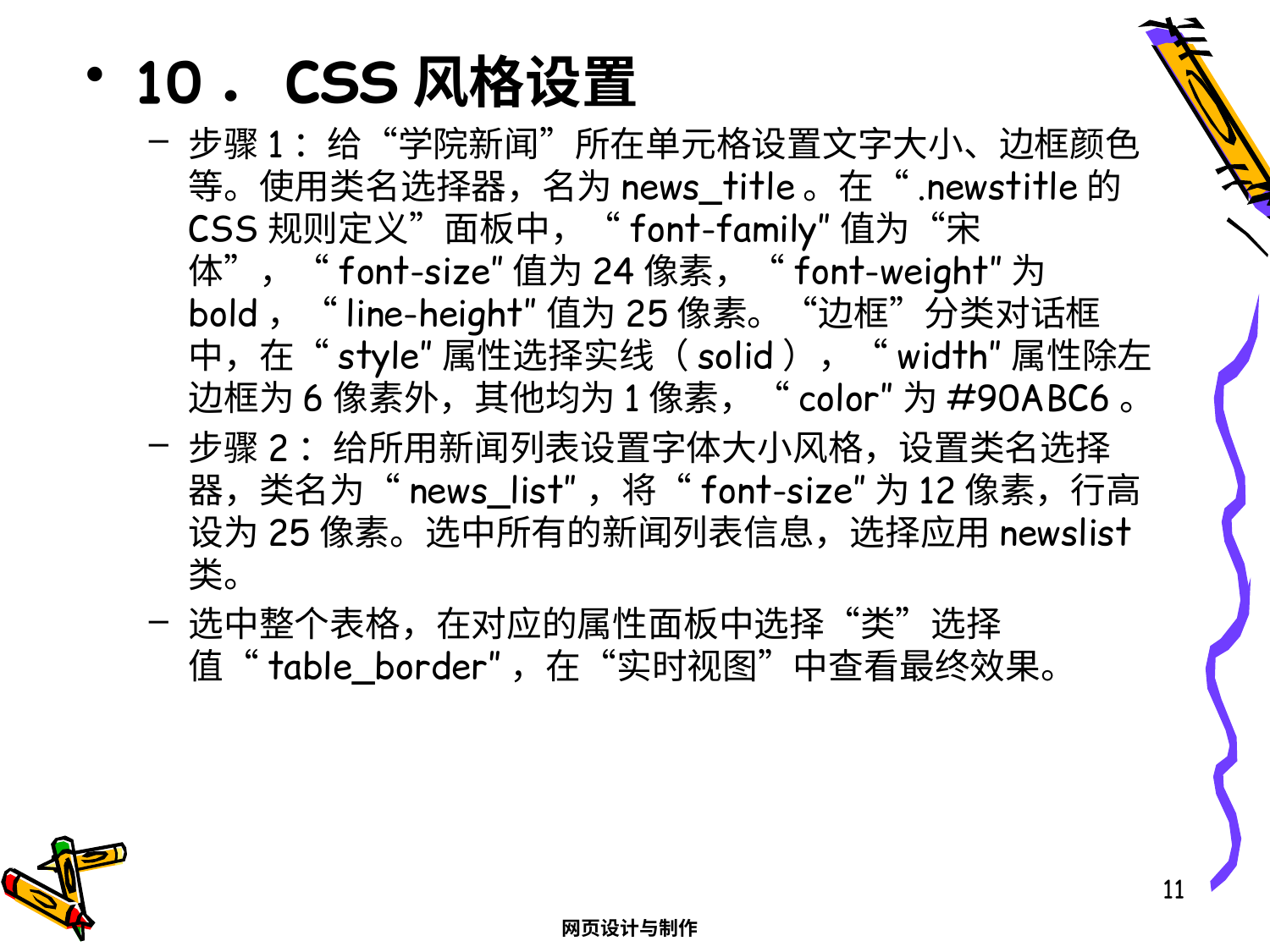

10．CSS风格设置
步骤1：给“学院新闻”所在单元格设置文字大小、边框颜色等。使用类名选择器，名为news_title。在“.newstitle的CSS规则定义”面板中，“font-family”值为“宋体”，“font-size”值为24像素，“font-weight”为bold，“line-height”值为25像素。“边框”分类对话框中，在“style”属性选择实线（solid），“width”属性除左边框为6像素外，其他均为1像素，“color”为#90ABC6。
步骤2：给所用新闻列表设置字体大小风格，设置类名选择器，类名为“news_list”，将“font-size”为12像素，行高设为25像素。选中所有的新闻列表信息，选择应用newslist类。
选中整个表格，在对应的属性面板中选择“类”选择值“table_border”，在“实时视图”中查看最终效果。

11
网页设计与制作